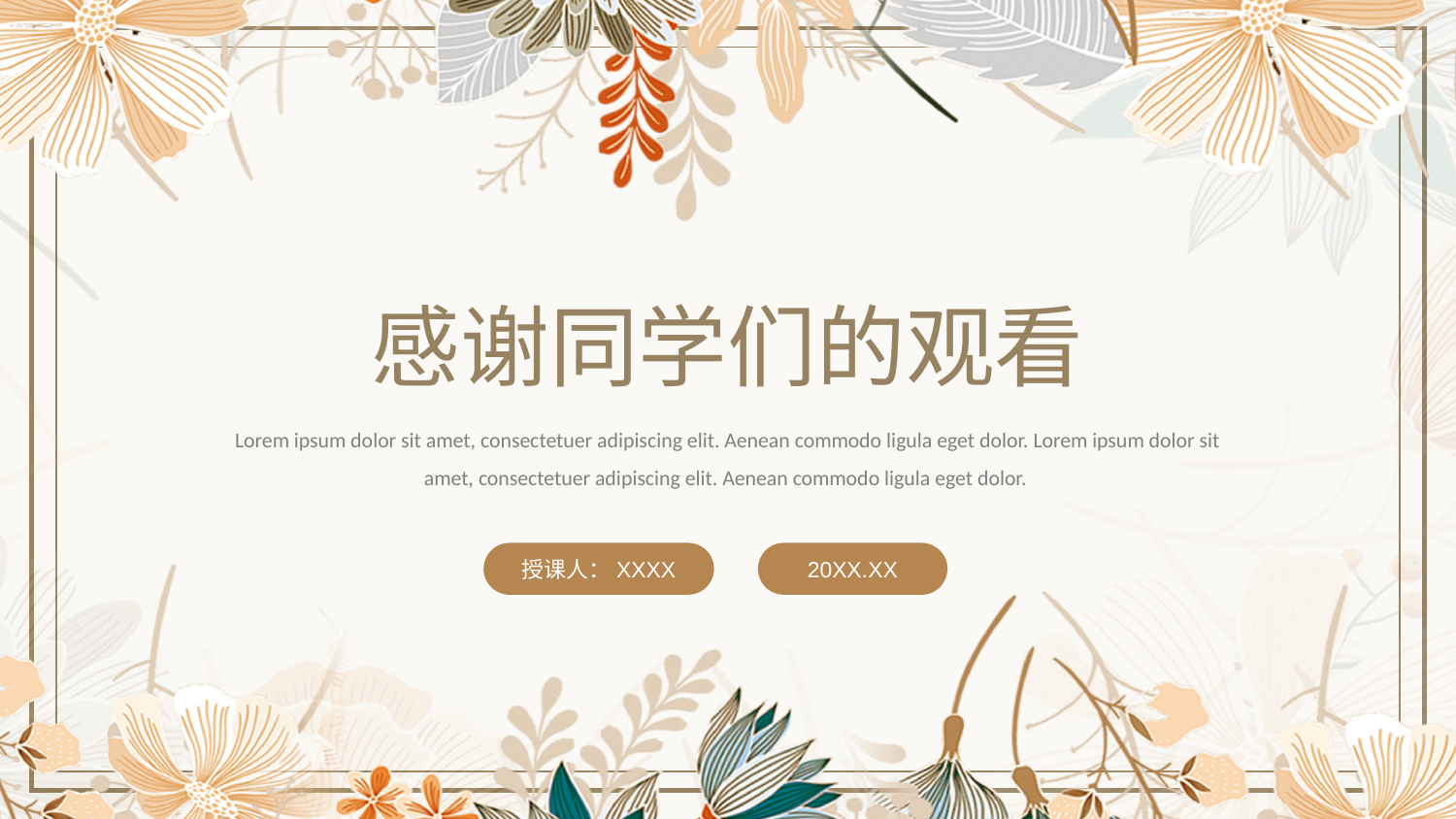

感谢同学们的观看
Lorem ipsum dolor sit amet, consectetuer adipiscing elit. Aenean commodo ligula eget dolor. Lorem ipsum dolor sit amet, consectetuer adipiscing elit. Aenean commodo ligula eget dolor.
授课人：XXXX
20XX.XX